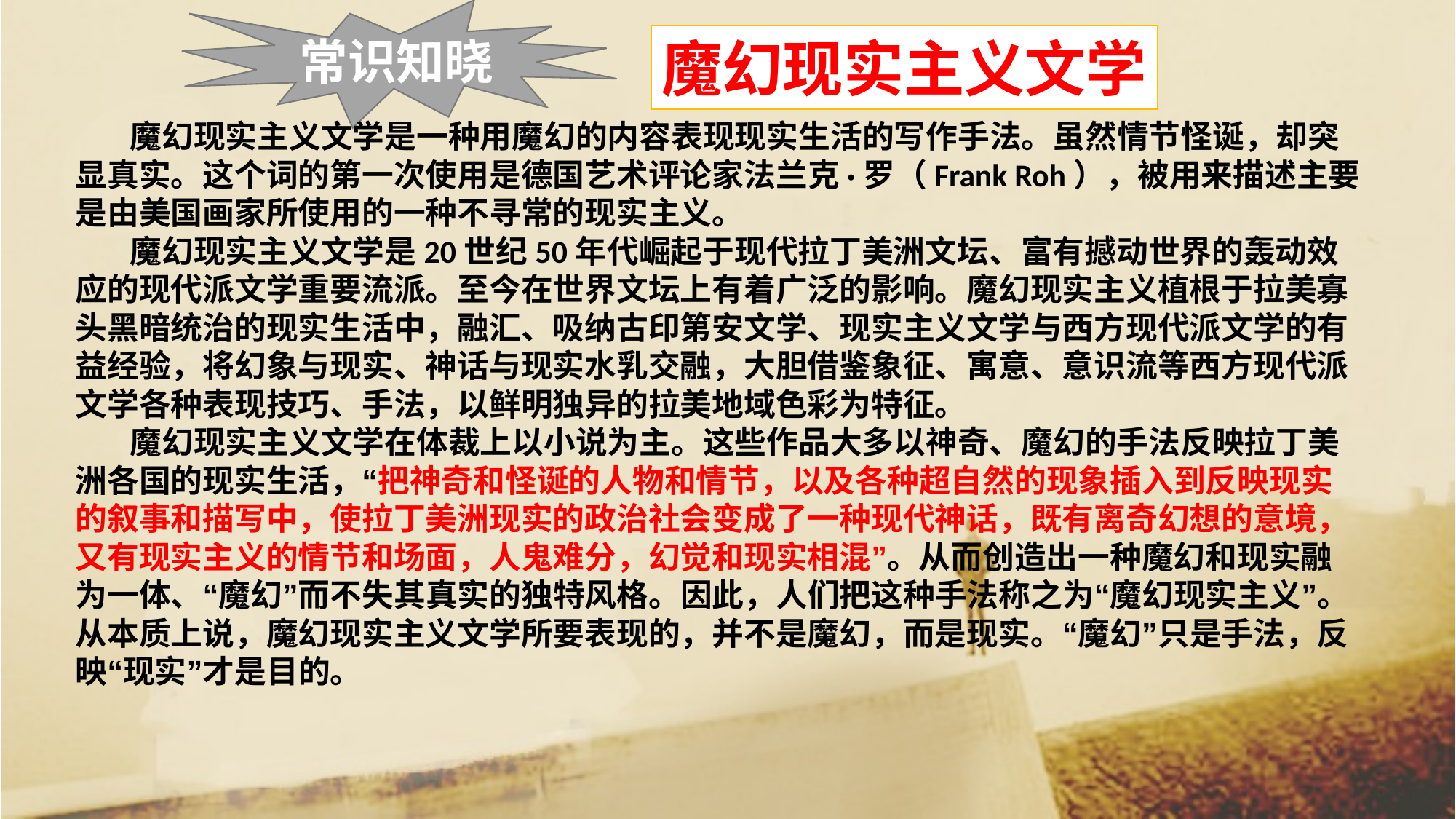

常识知晓
魔幻现实主义文学
魔幻现实主义文学是一种用魔幻的内容表现现实生活的写作手法。虽然情节怪诞，却突显真实。这个词的第一次使用是德国艺术评论家法兰克·罗（Frank Roh），被用来描述主要是由美国画家所使用的一种不寻常的现实主义。
魔幻现实主义文学是20世纪50年代崛起于现代拉丁美洲文坛、富有撼动世界的轰动效应的现代派文学重要流派。至今在世界文坛上有着广泛的影响。魔幻现实主义植根于拉美寡头黑暗统治的现实生活中，融汇、吸纳古印第安文学、现实主义文学与西方现代派文学的有益经验，将幻象与现实、神话与现实水乳交融，大胆借鉴象征、寓意、意识流等西方现代派文学各种表现技巧、手法，以鲜明独异的拉美地域色彩为特征。
魔幻现实主义文学在体裁上以小说为主。这些作品大多以神奇、魔幻的手法反映拉丁美洲各国的现实生活，“把神奇和怪诞的人物和情节，以及各种超自然的现象插入到反映现实的叙事和描写中，使拉丁美洲现实的政治社会变成了一种现代神话，既有离奇幻想的意境，又有现实主义的情节和场面，人鬼难分，幻觉和现实相混”。从而创造出一种魔幻和现实融为一体、“魔幻”而不失其真实的独特风格。因此，人们把这种手法称之为“魔幻现实主义”。从本质上说，魔幻现实主义文学所要表现的，并不是魔幻，而是现实。“魔幻”只是手法，反映“现实”才是目的。